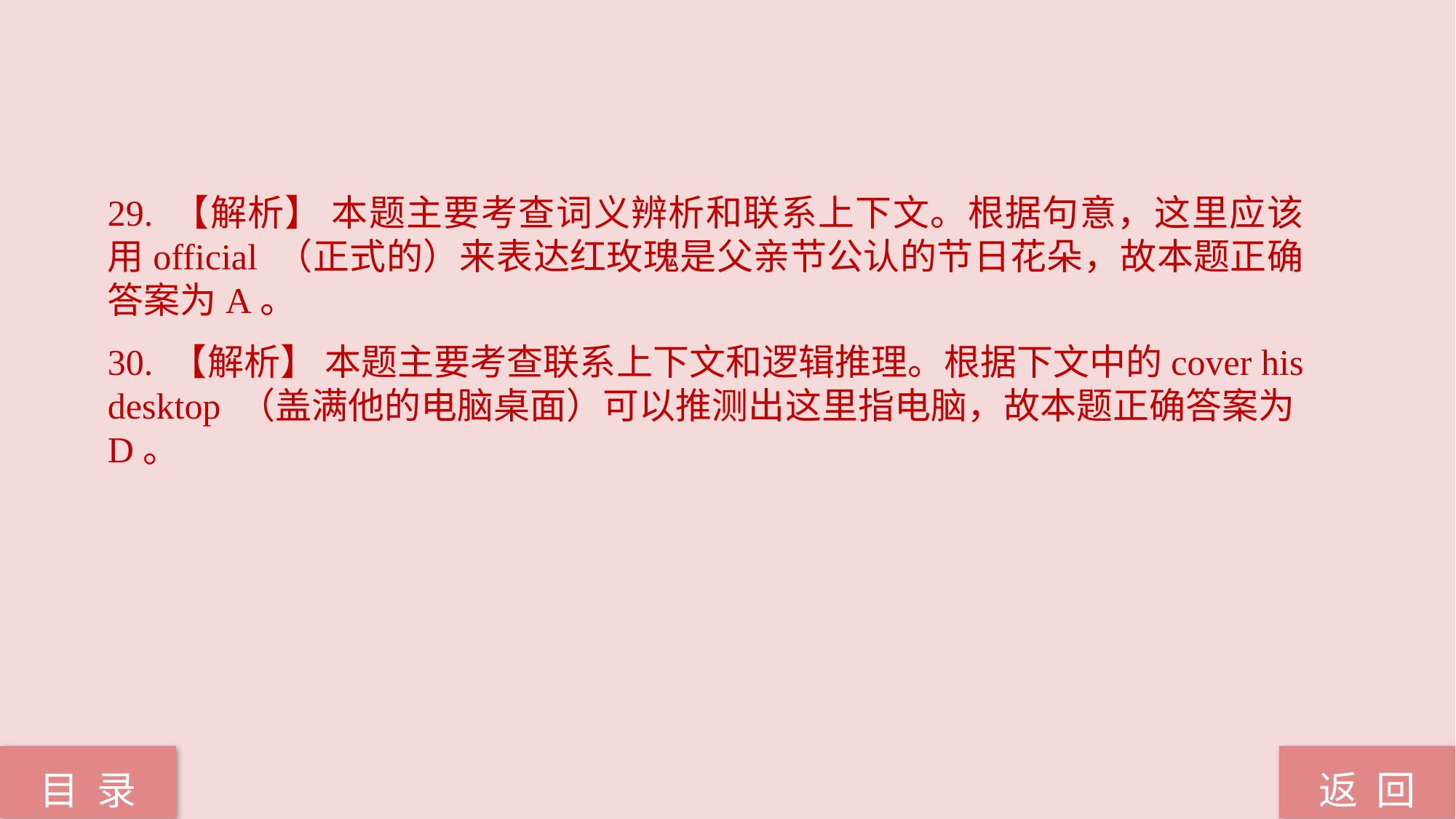

29. 【解析】 本题主要考查词义辨析和联系上下文。根据句意，这里应该用official （正式的）来表达红玫瑰是父亲节公认的节日花朵，故本题正确答案为A。
30. 【解析】 本题主要考查联系上下文和逻辑推理。根据下文中的cover his desktop （盖满他的电脑桌面）可以推测出这里指电脑，故本题正确答案为D。
返  回